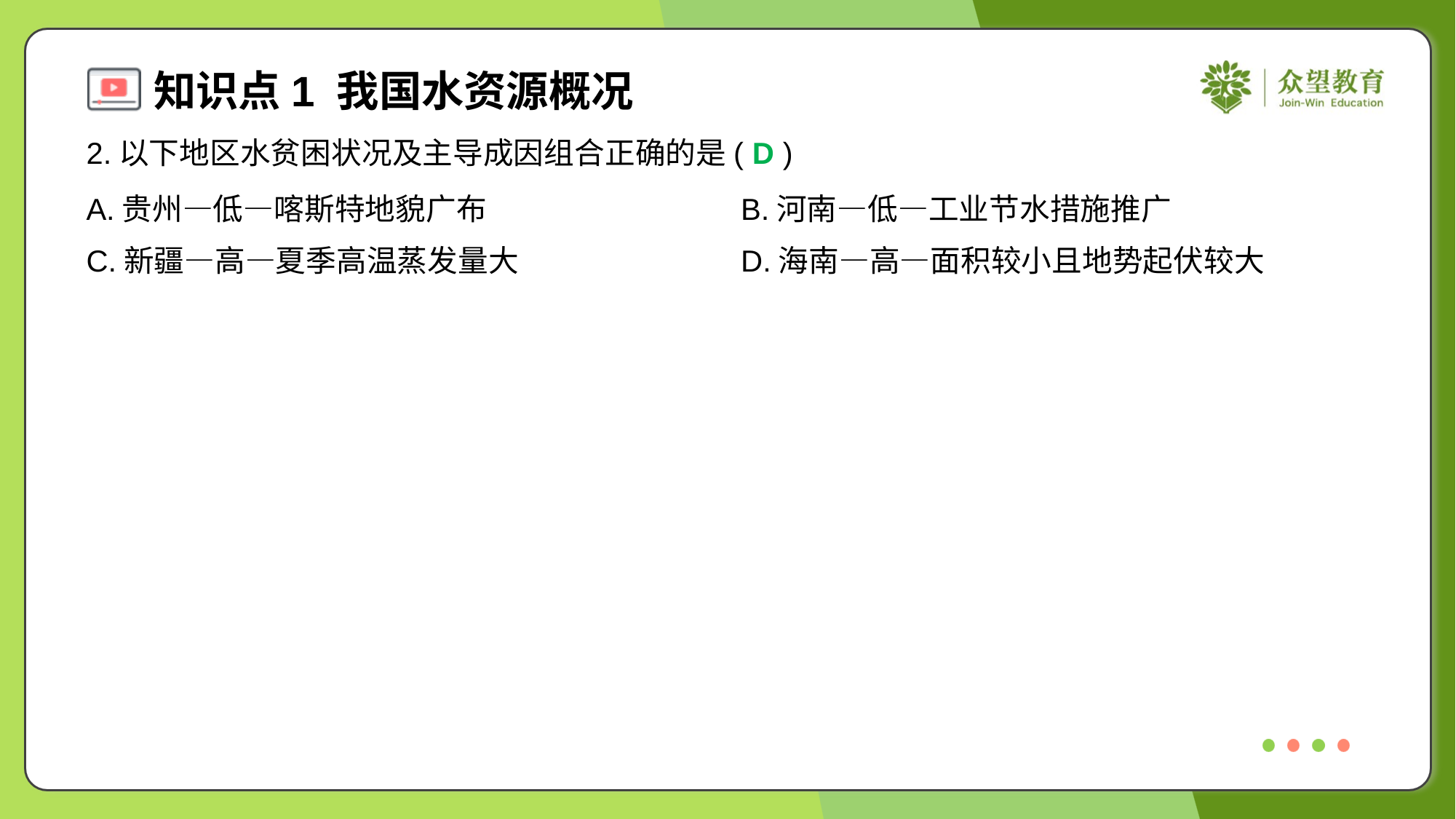

2.以下地区水贫困状况及主导成因组合正确的是(     )
D
A.贵州—低—喀斯特地貌广布	B.河南—低—工业节水措施推广
C.新疆—高—夏季高温蒸发量大	D.海南—高—面积较小且地势起伏较大